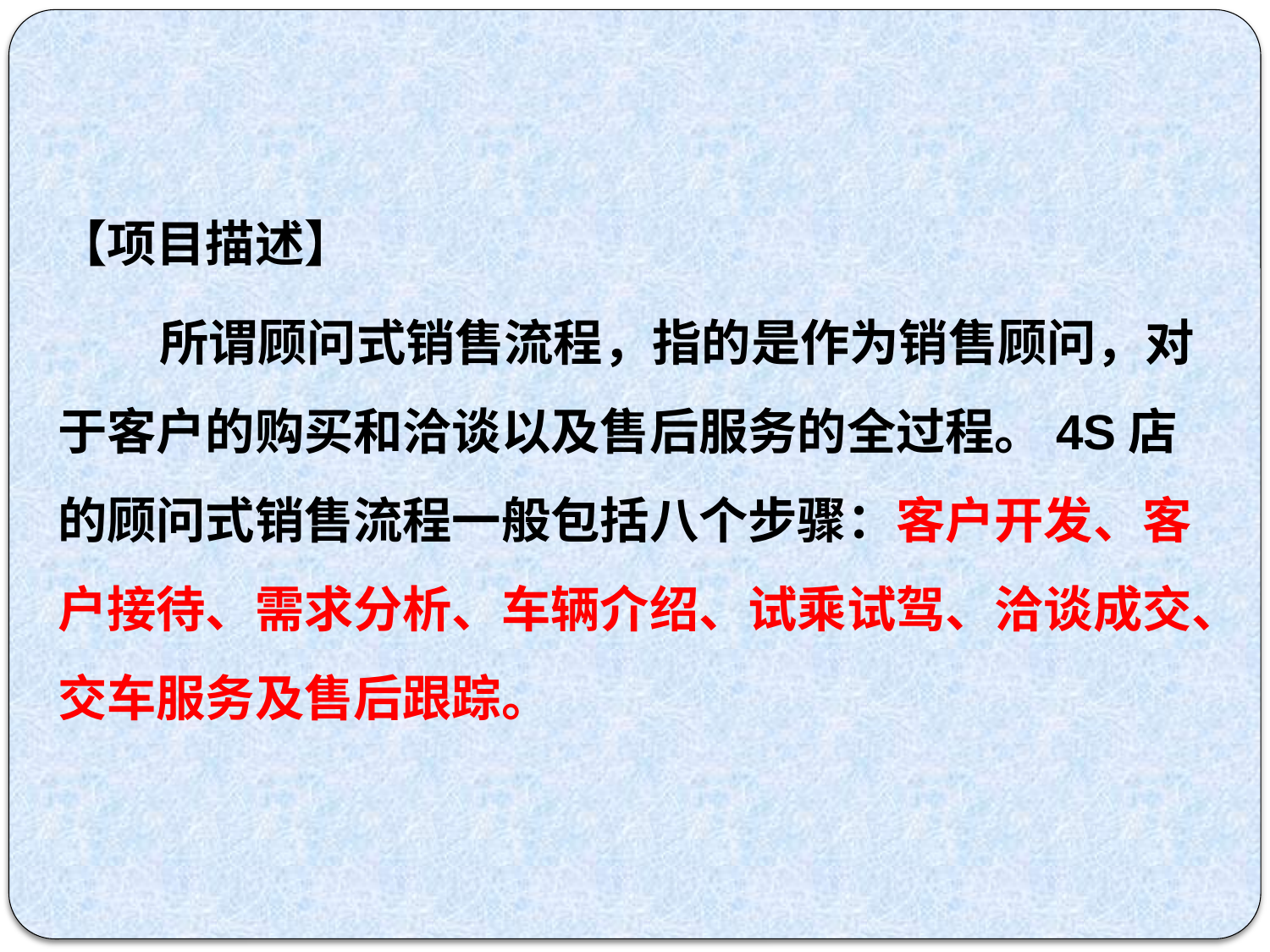

【项目描述】
        所谓顾问式销售流程，指的是作为销售顾问，对于客户的购买和洽谈以及售后服务的全过程。4S店的顾问式销售流程一般包括八个步骤：客户开发、客户接待、需求分析、车辆介绍、试乘试驾、洽谈成交、交车服务及售后跟踪。